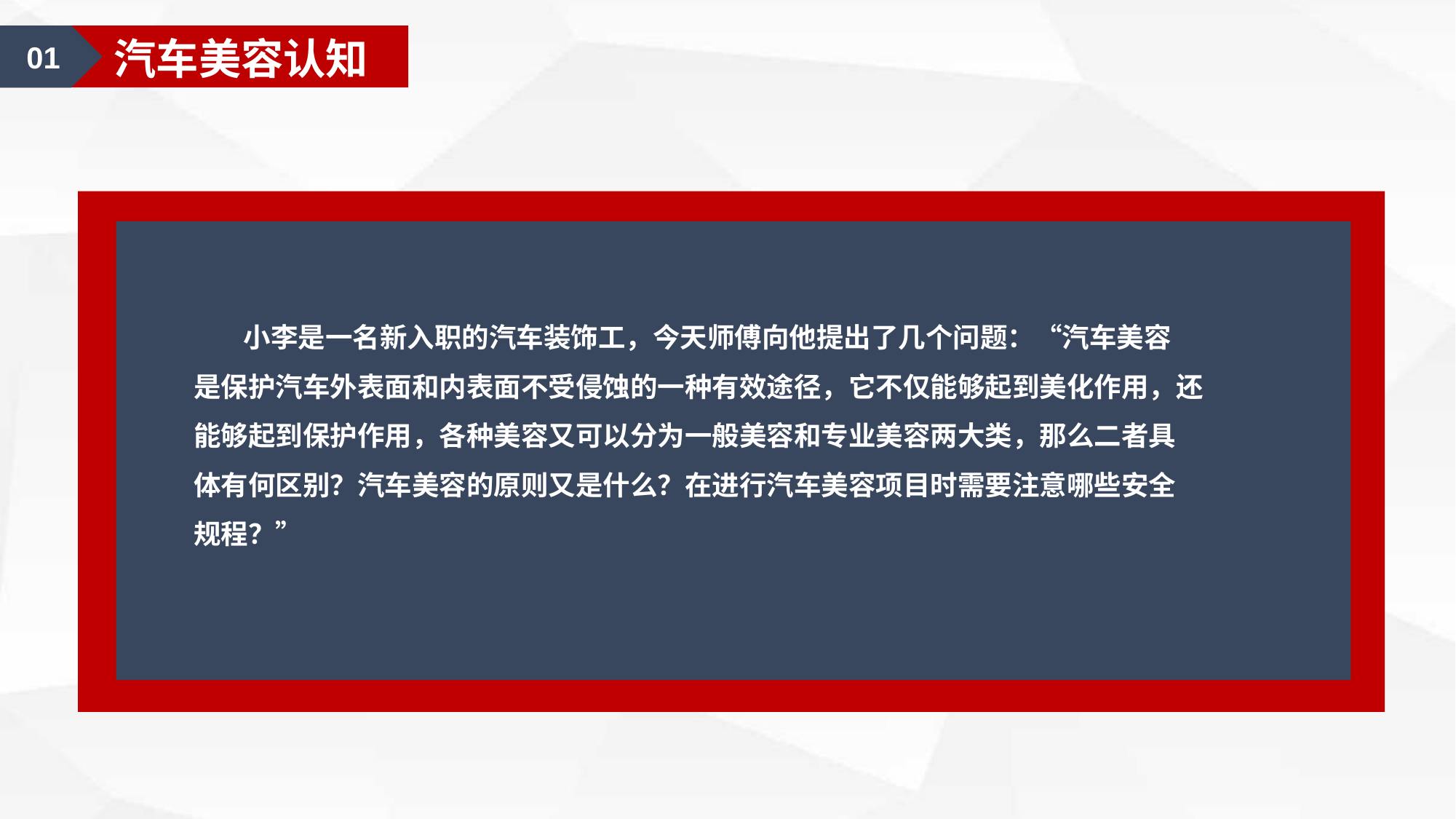

01
汽车美容认知

       小李是一名新入职的汽车装饰工，今天师傅向他提出了几个问题：“汽车美容
是保护汽车外表面和内表面不受侵蚀的一种有效途径，它不仅能够起到美化作用，还
能够起到保护作用，各种美容又可以分为一般美容和专业美容两大类，那么二者具
体有何区别？汽车美容的原则又是什么？在进行汽车美容项目时需要注意哪些安全
规程？”